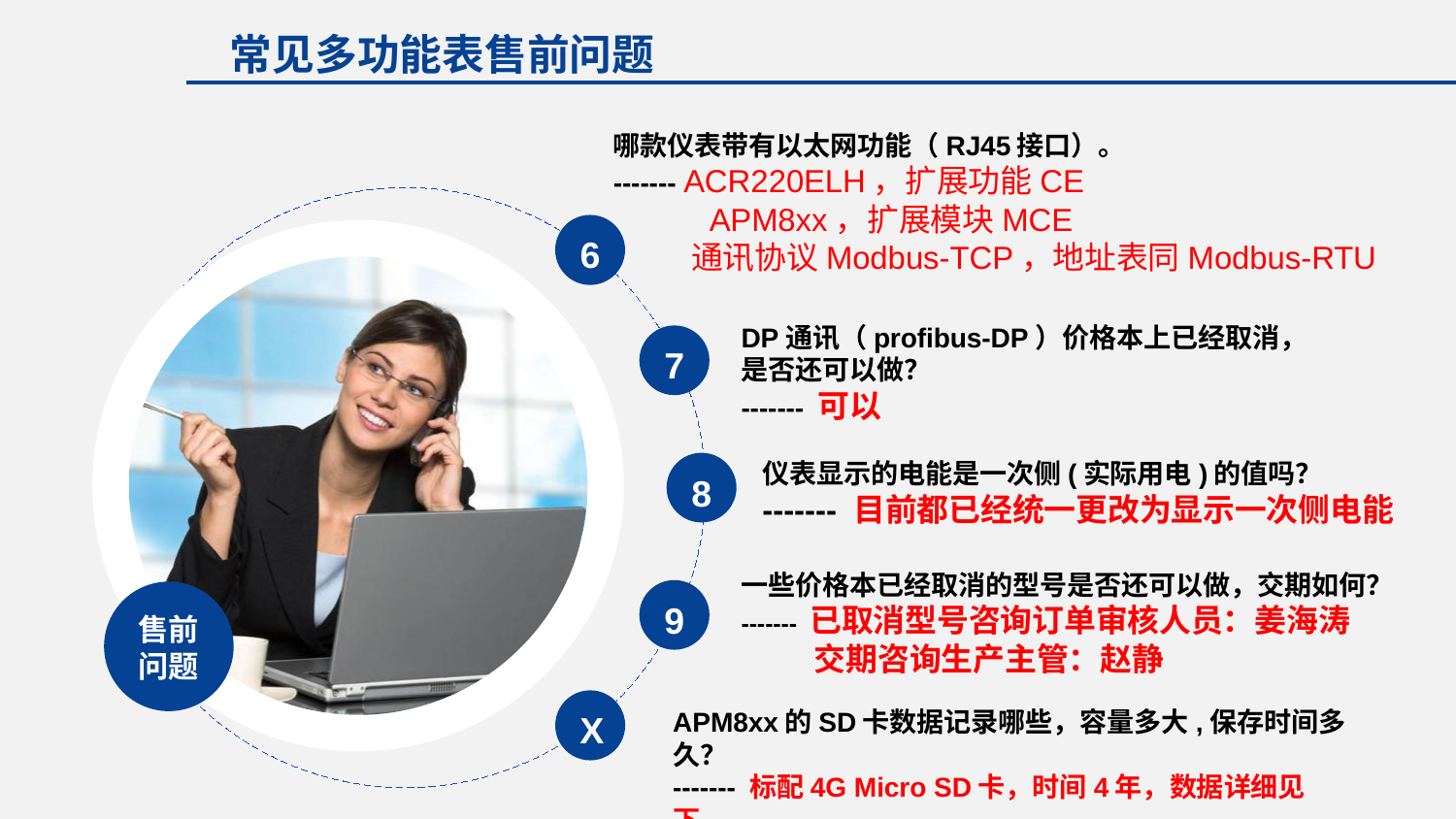

常见多功能表售前问题
哪款仪表带有以太网功能（RJ45接口）。
------- ACR220ELH，扩展功能CE
           APM8xx，扩展模块MCE
          通讯协议Modbus-TCP，地址表同Modbus-RTU

6

DP通讯（profibus-DP）价格本上已经取消，是否还可以做？
------- 可以
7
仪表显示的电能是一次侧(实际用电)的值吗？
------- 目前都已经统一更改为显示一次侧电能
8
一些价格本已经取消的型号是否还可以做，交期如何？
------- 已取消型号咨询订单审核人员：姜海涛
         交期咨询生产主管：赵静
9

售前问题
X
APM8xx的SD卡数据记录哪些，容量多大,保存时间多久？
------- 标配4G Micro SD卡，时间4年，数据详细见下。。。